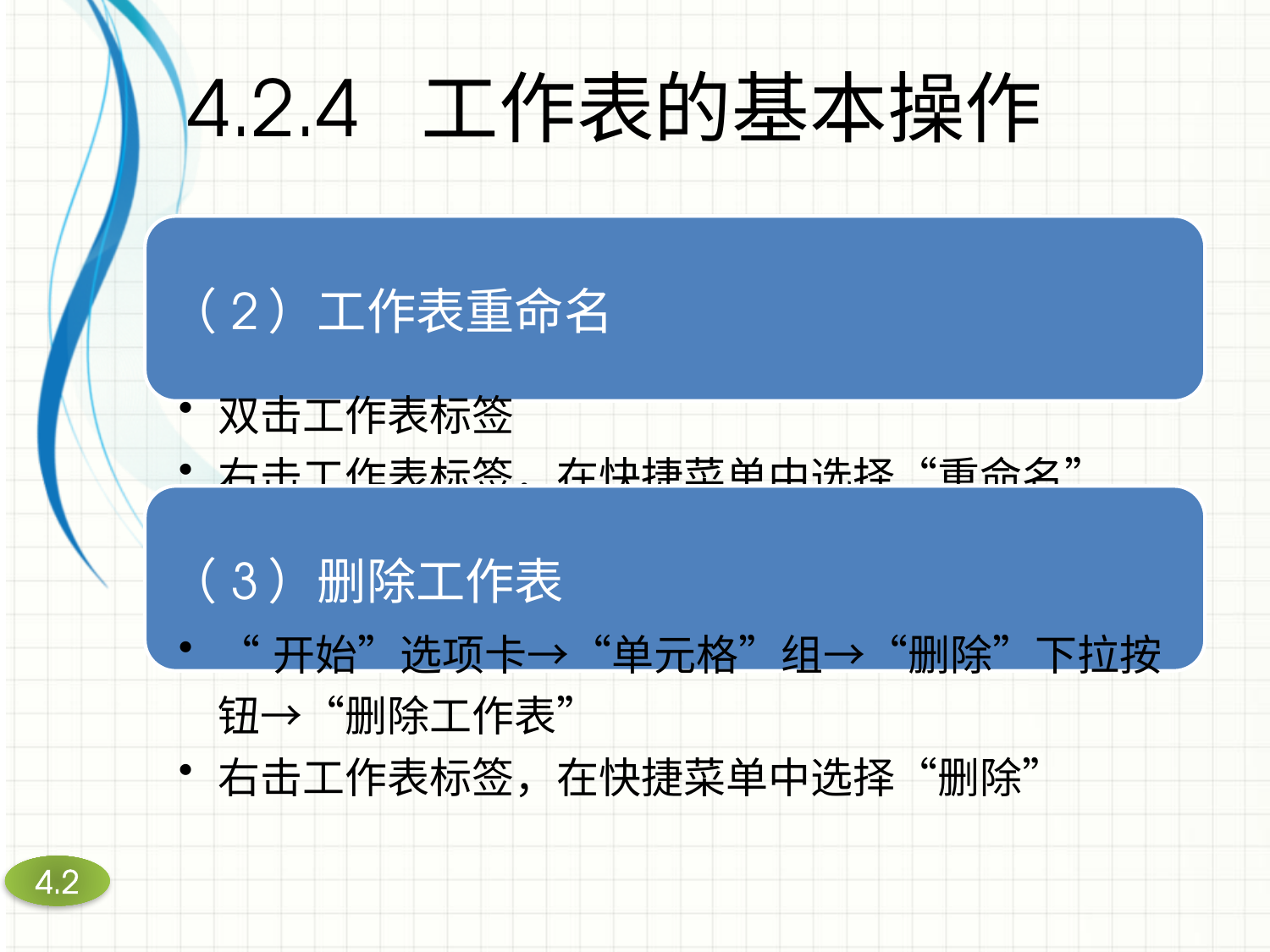

# 4.2.4  工作表的基本操作
（2）工作表重命名
双击工作表标签
“开始”选项卡→“单元格”组→“删除”下拉按钮→“删除工作表”
（3）删除工作表
右击工作表标签，在快捷菜单中选择“重命名”
右击工作表标签，在快捷菜单中选择“删除”